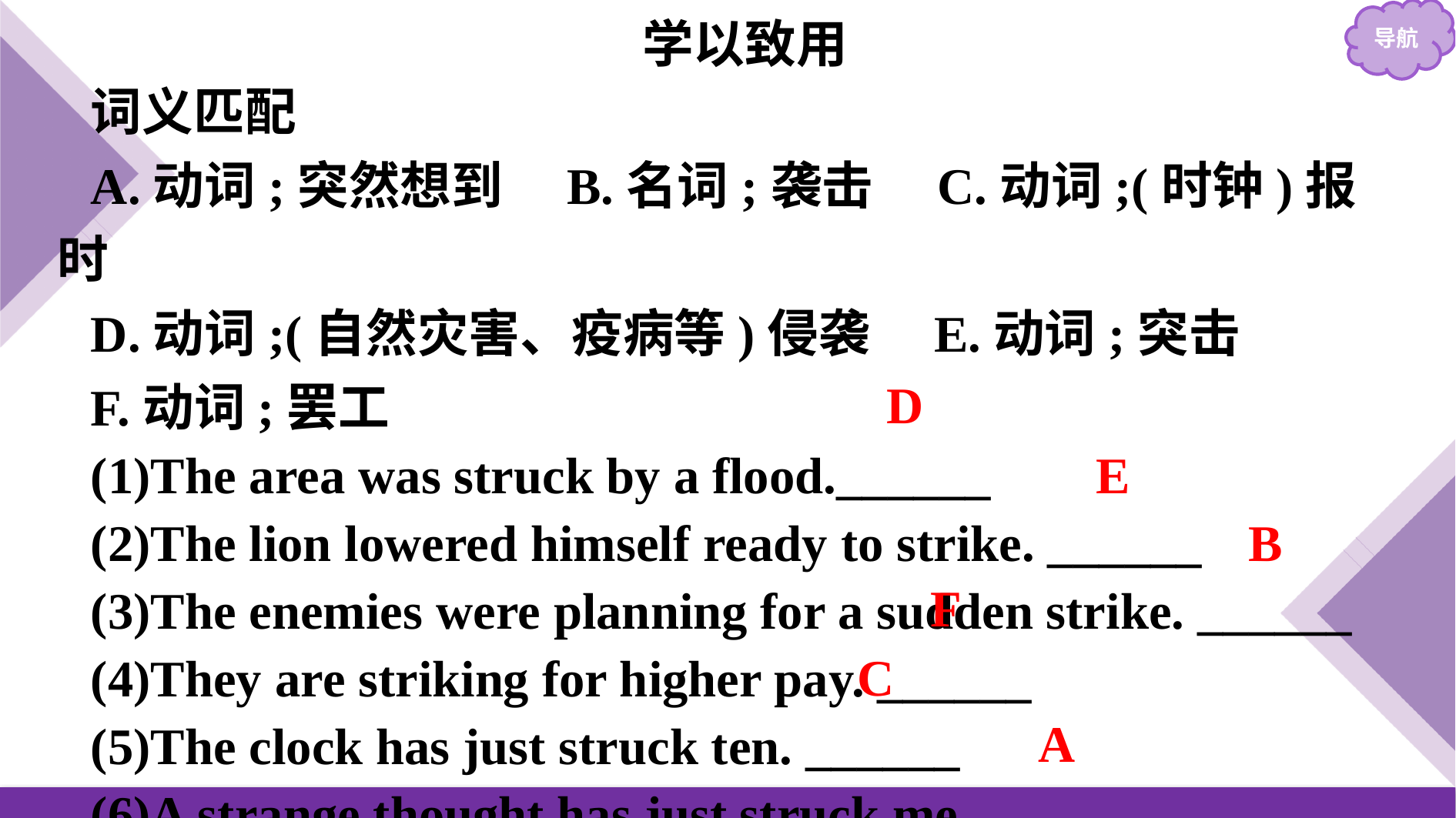

学以致用
词义匹配
A.动词;突然想到　B.名词;袭击　C.动词;(时钟)报时
D.动词;(自然灾害、疫病等)侵袭　E.动词;突击
F.动词;罢工
(1)The area was struck by a flood.______
(2)The lion lowered himself ready to strike. ______
(3)The enemies were planning for a sudden strike. ______
(4)They are striking for higher pay. ______
(5)The clock has just struck ten. ______
(6)A strange thought has just struck me. ______
D
E
B
F
C
A